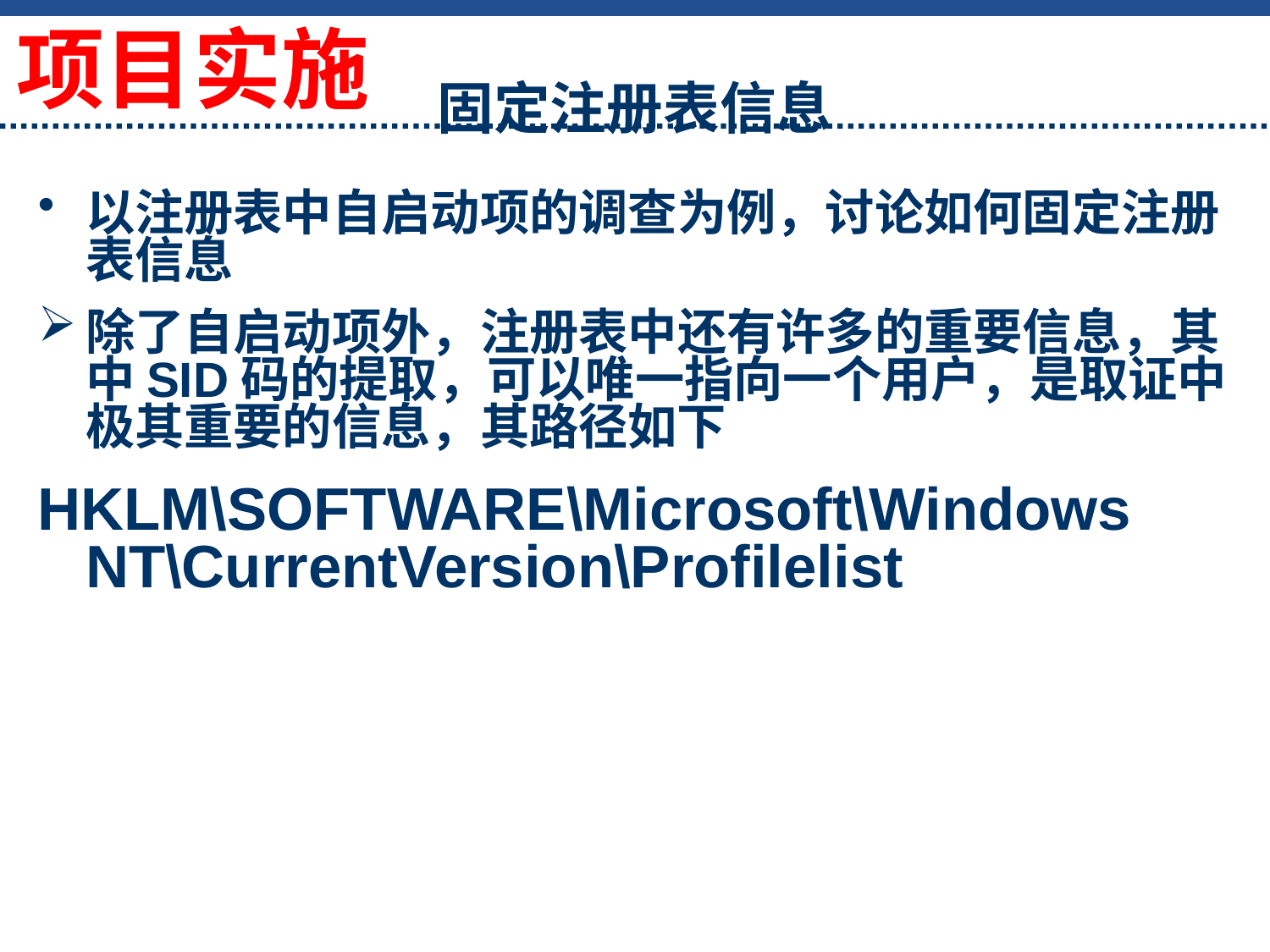

项目实施
固定注册表信息
以注册表中自启动项的调查为例，讨论如何固定注册表信息
除了自启动项外，注册表中还有许多的重要信息，其中SID码的提取，可以唯一指向一个用户，是取证中极其重要的信息，其路径如下
HKLM\SOFTWARE\Microsoft\Windows NT\CurrentVersion\Profilelist